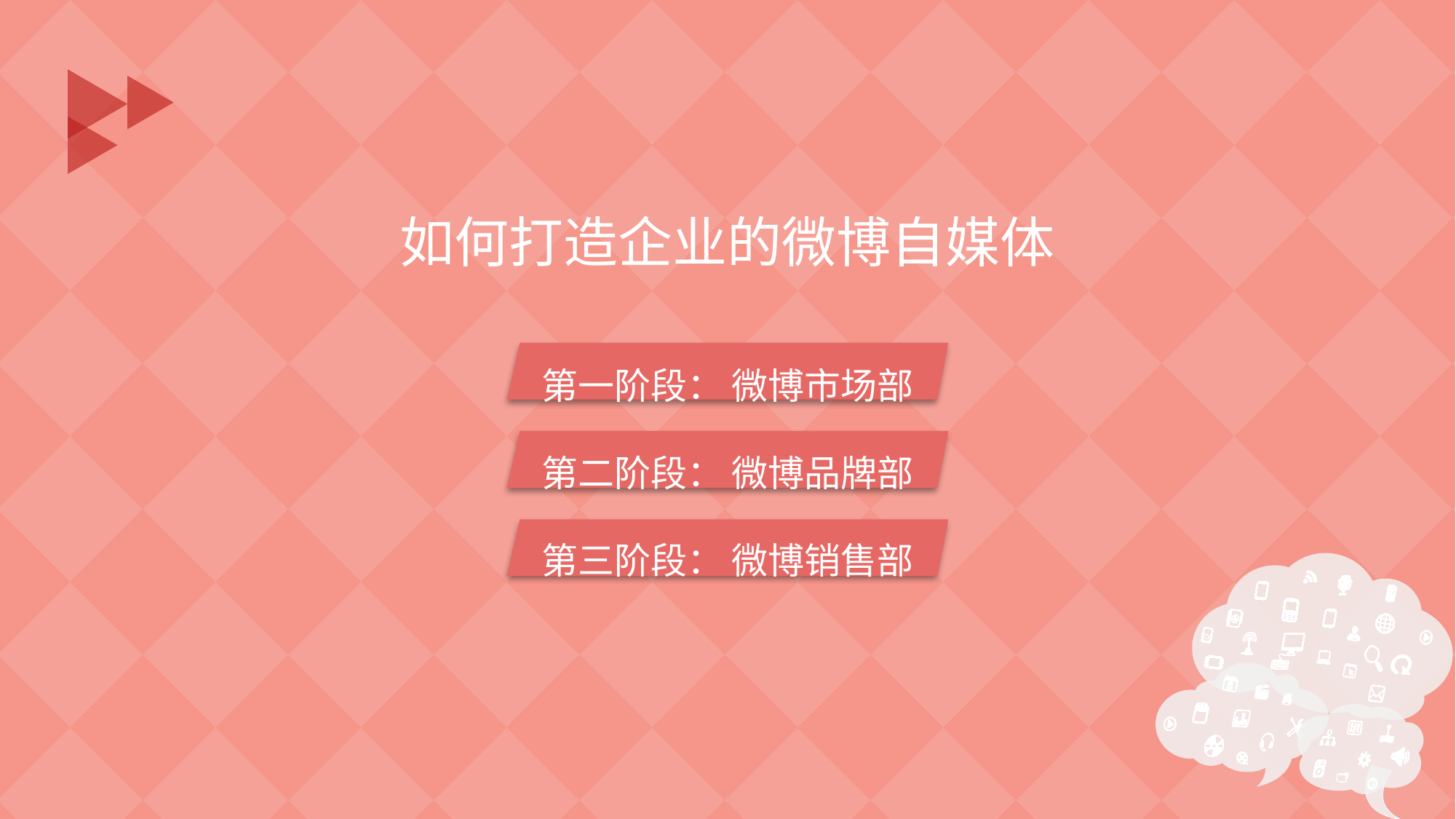

如何打造企业的微博自媒体
第一阶段： 微博市场部
第二阶段： 微博品牌部
第三阶段： 微博销售部